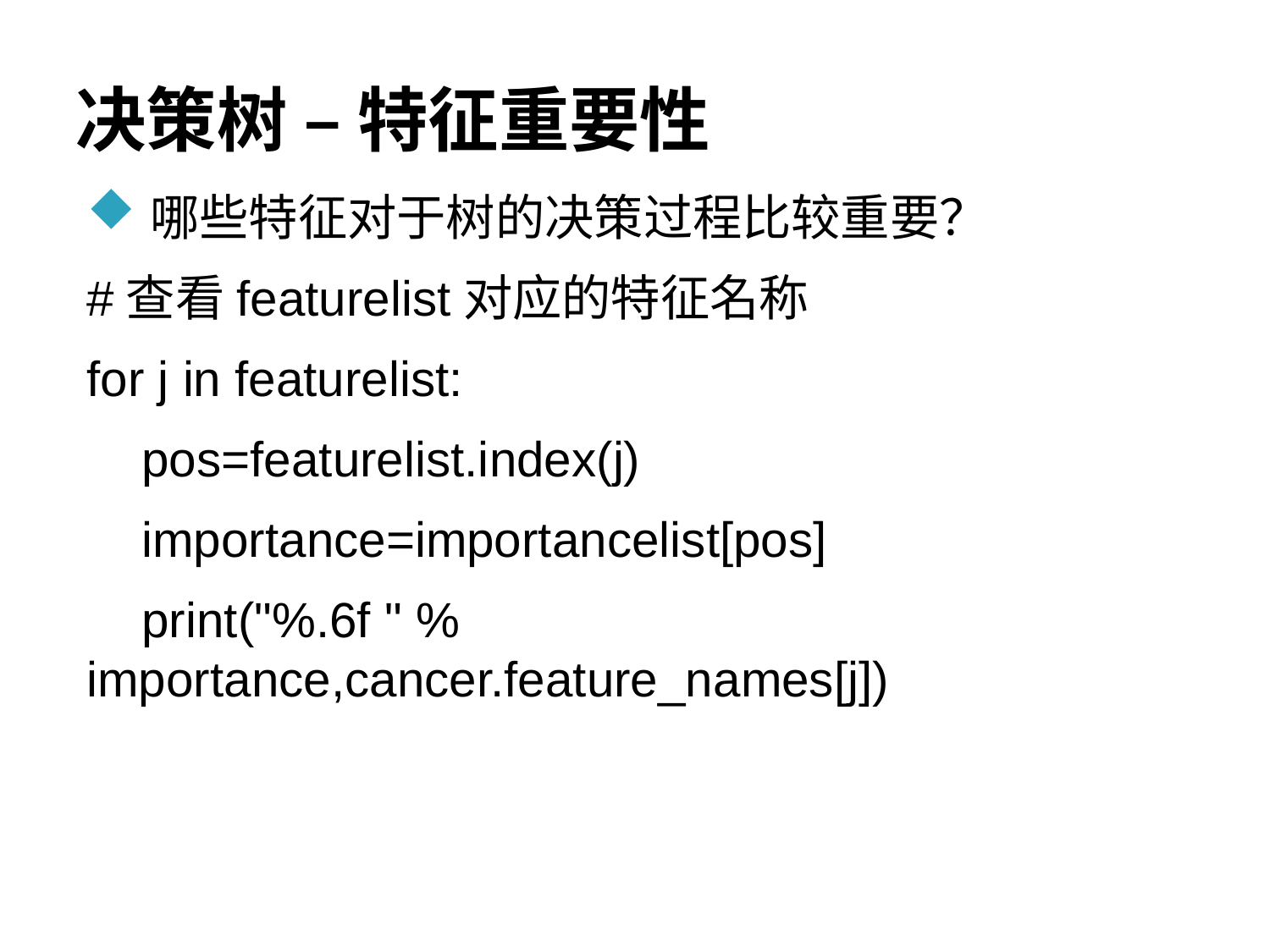

# 决策树 – 特征重要性
哪些特征对于树的决策过程比较重要？
#查看featurelist对应的特征名称
for j in featurelist:
    pos=featurelist.index(j)
    importance=importancelist[pos]
    print("%.6f " % importance,cancer.feature_names[j])